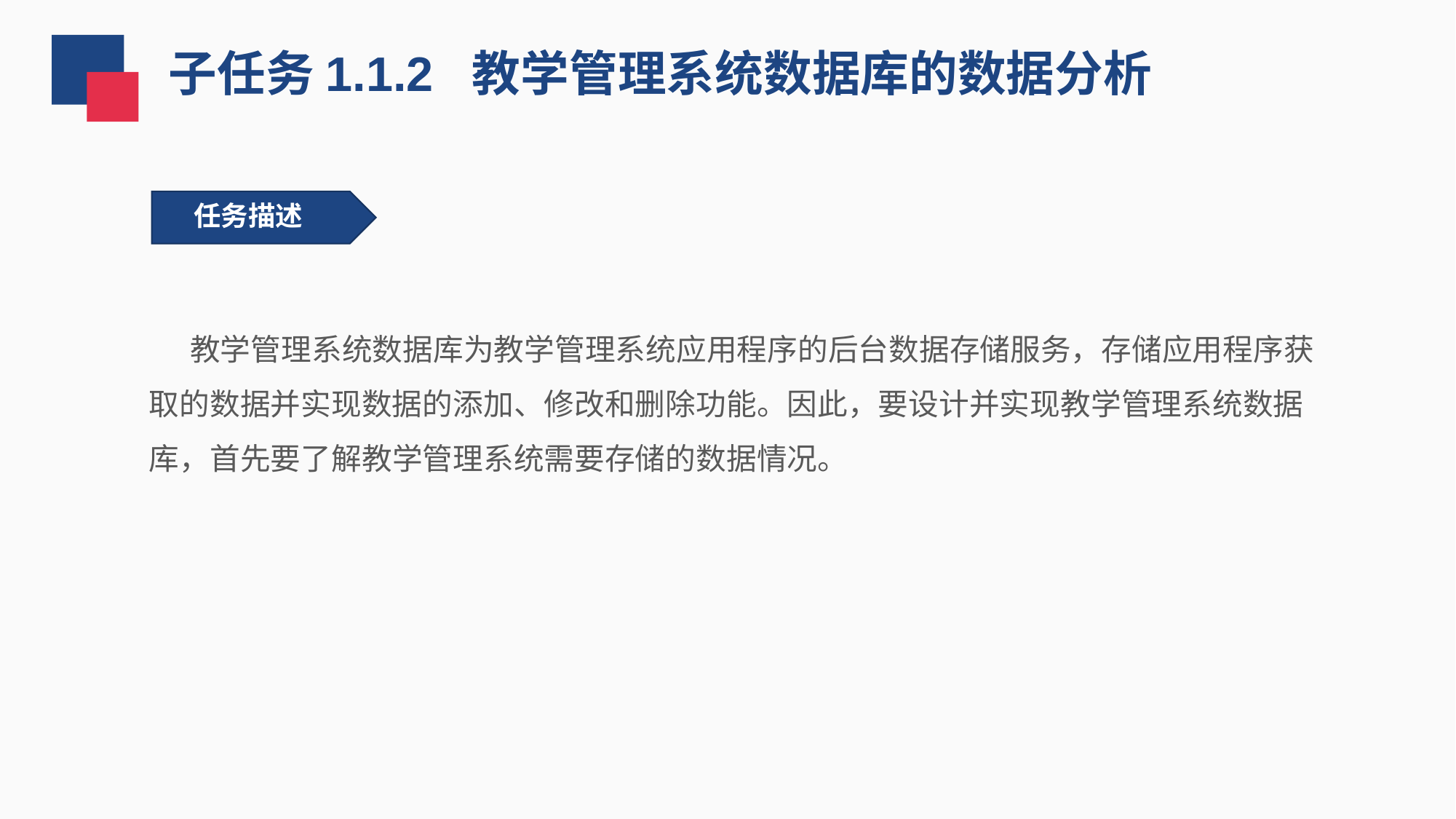

子任务1.1.2  教学管理系统数据库的数据分析

任务实现
    任务描述
     教学管理系统数据库为教学管理系统应用程序的后台数据存储服务，存储应用程序获取的数据并实现数据的添加、修改和删除功能。因此，要设计并实现教学管理系统数据库，首先要了解教学管理系统需要存储的数据情况。